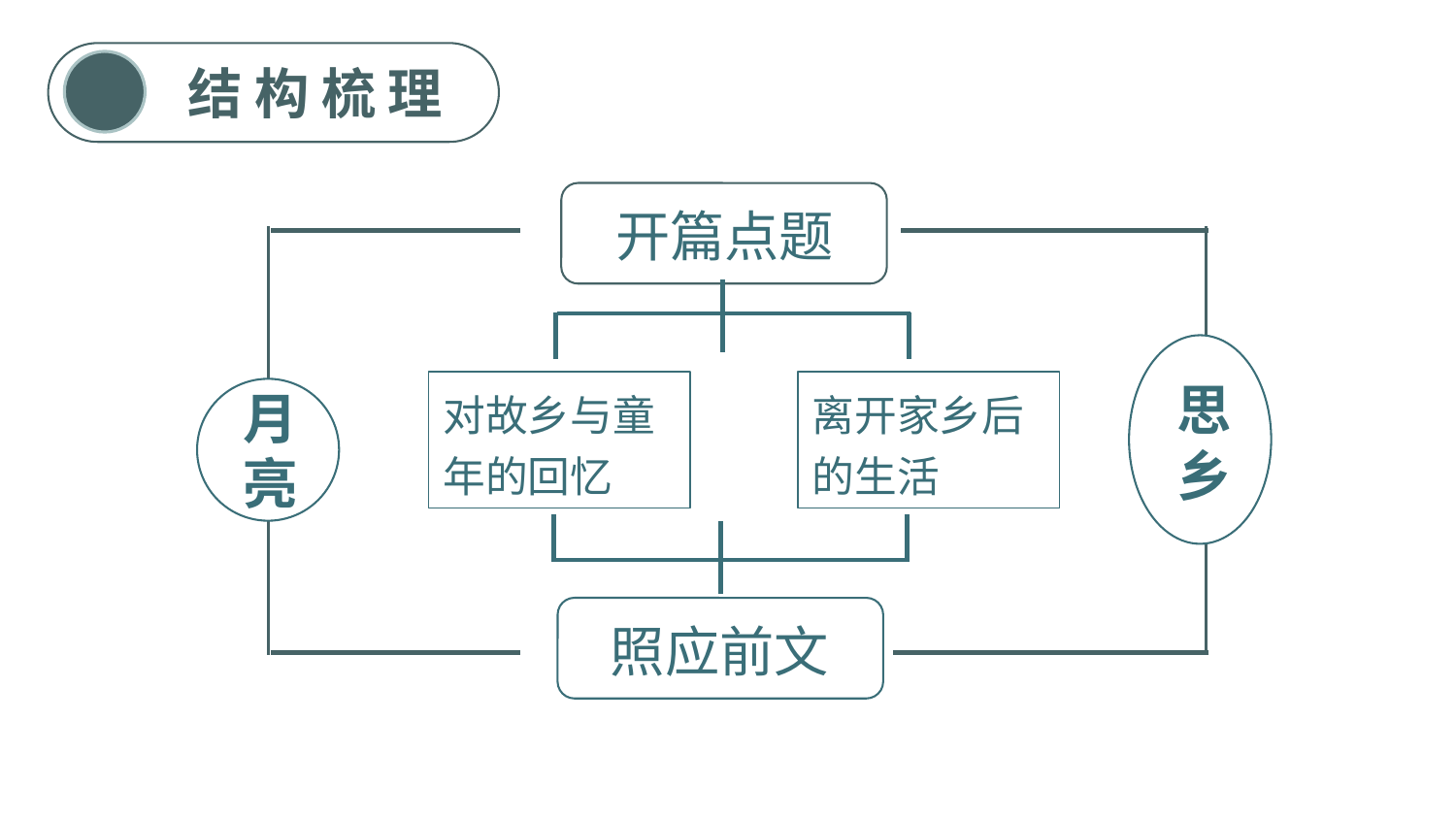

结构梳理

开篇点题
离开家乡后的生活
对故乡与童
年的回忆

思乡
月亮

照应前文